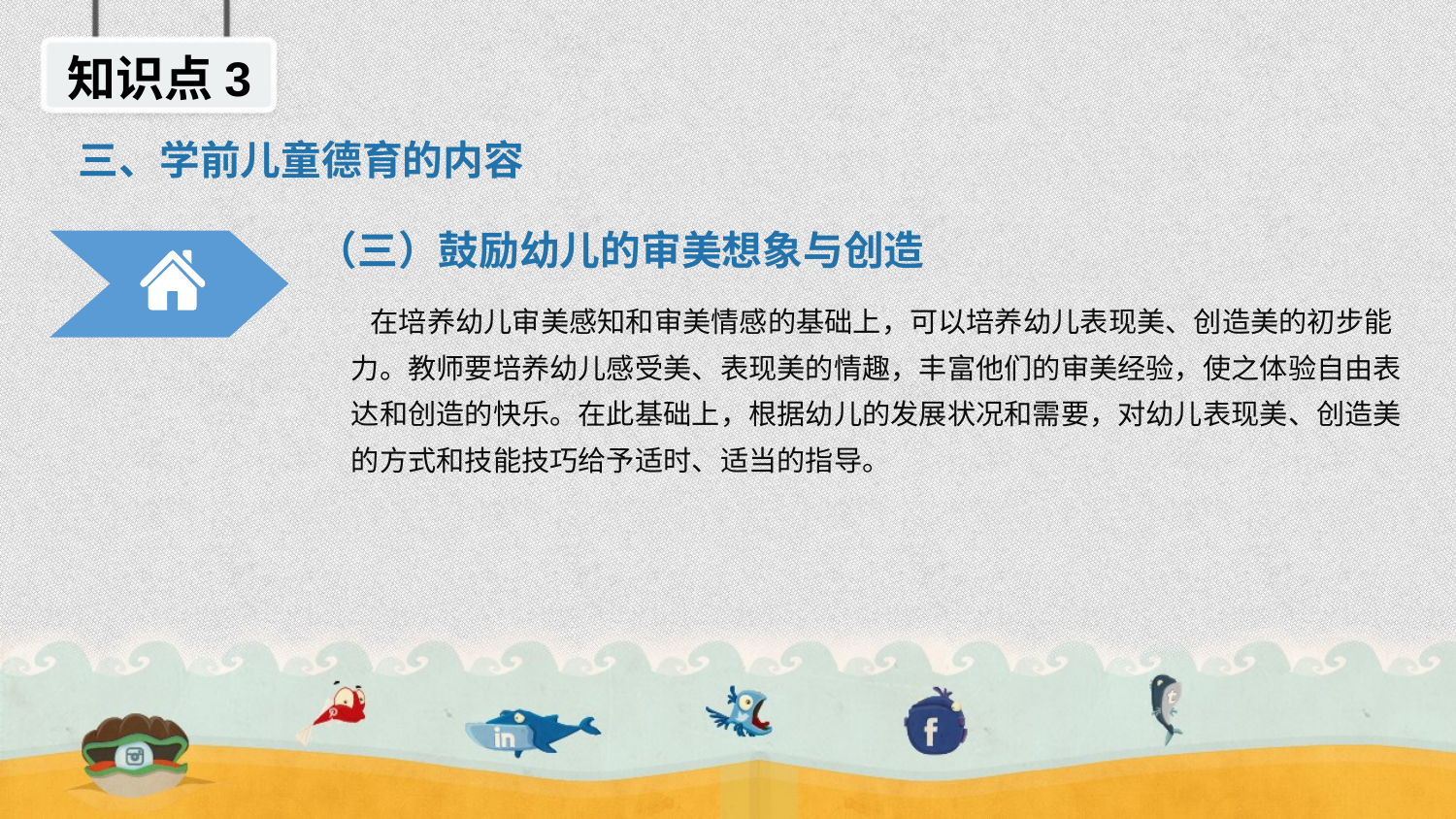

知识点3
三、学前儿童德育的内容
（三）鼓励幼儿的审美想象与创造

  在培养幼儿审美感知和审美情感的基础上，可以培养幼儿表现美、创造美的初步能力。教师要培养幼儿感受美、表现美的情趣，丰富他们的审美经验，使之体验自由表达和创造的快乐。在此基础上，根据幼儿的发展状况和需要，对幼儿表现美、创造美的方式和技能技巧给予适时、适当的指导。